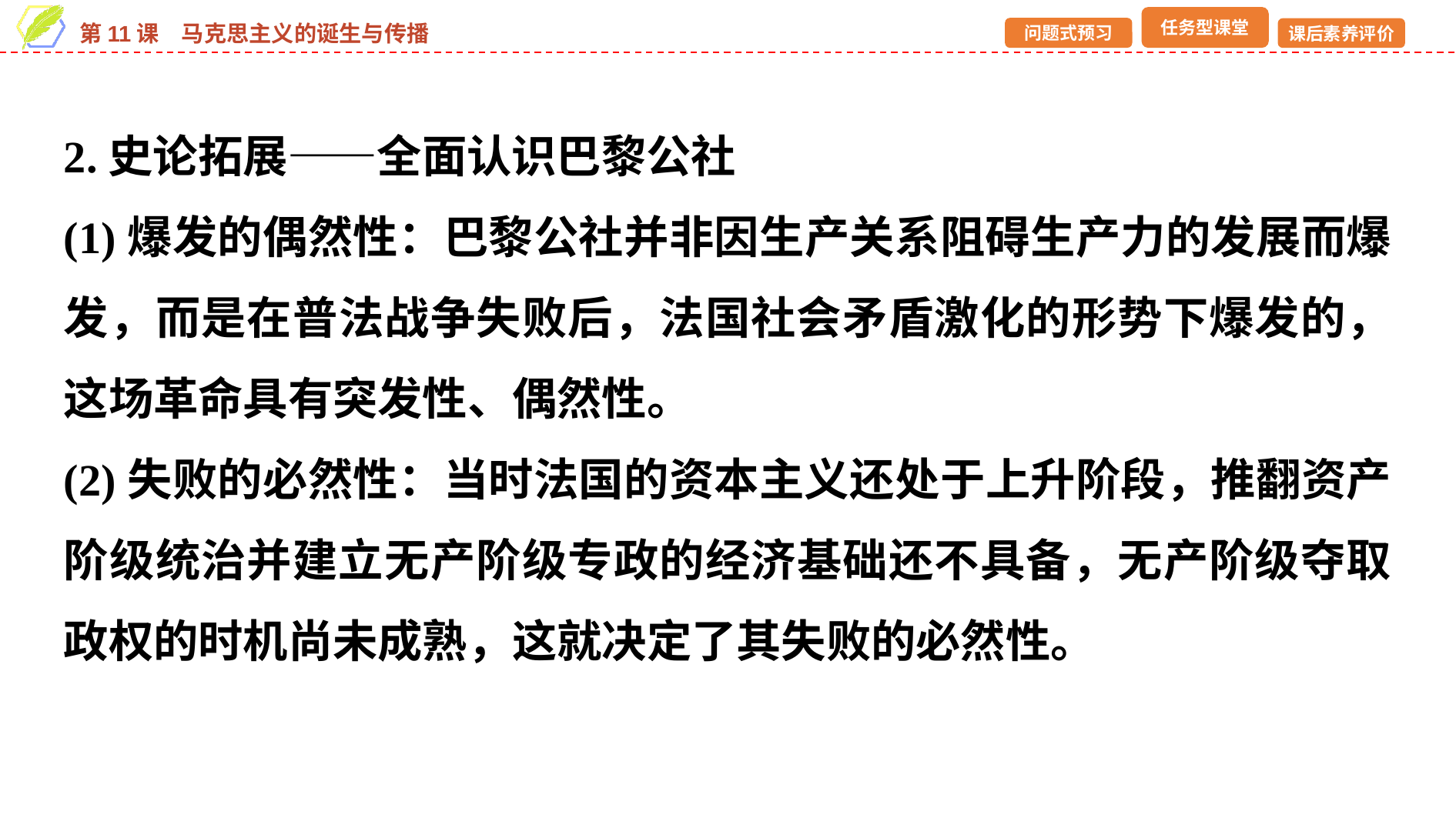

2.史论拓展——全面认识巴黎公社
(1)爆发的偶然性：巴黎公社并非因生产关系阻碍生产力的发展而爆发，而是在普法战争失败后，法国社会矛盾激化的形势下爆发的，这场革命具有突发性、偶然性。
(2)失败的必然性：当时法国的资本主义还处于上升阶段，推翻资产阶级统治并建立无产阶级专政的经济基础还不具备，无产阶级夺取政权的时机尚未成熟，这就决定了其失败的必然性。